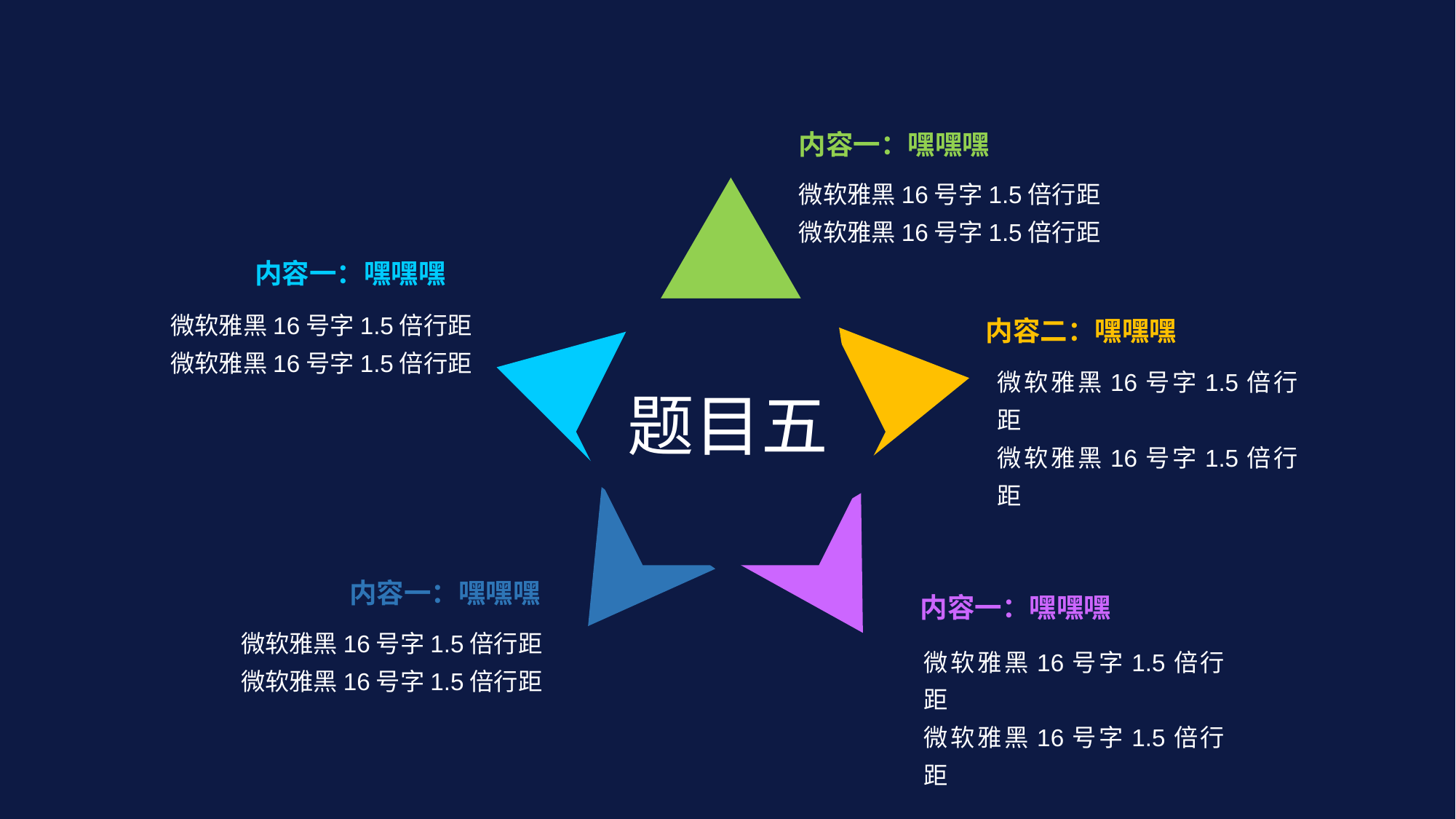

内容一：嘿嘿嘿
微软雅黑16号字1.5倍行距
微软雅黑16号字1.5倍行距

内容一：嘿嘿嘿
微软雅黑16号字1.5倍行距
微软雅黑16号字1.5倍行距
内容二：嘿嘿嘿
微软雅黑16号字1.5倍行距
微软雅黑16号字1.5倍行距
题目五
内容一：嘿嘿嘿
内容一：嘿嘿嘿
微软雅黑16号字1.5倍行距
微软雅黑16号字1.5倍行距
微软雅黑16号字1.5倍行距
微软雅黑16号字1.5倍行距